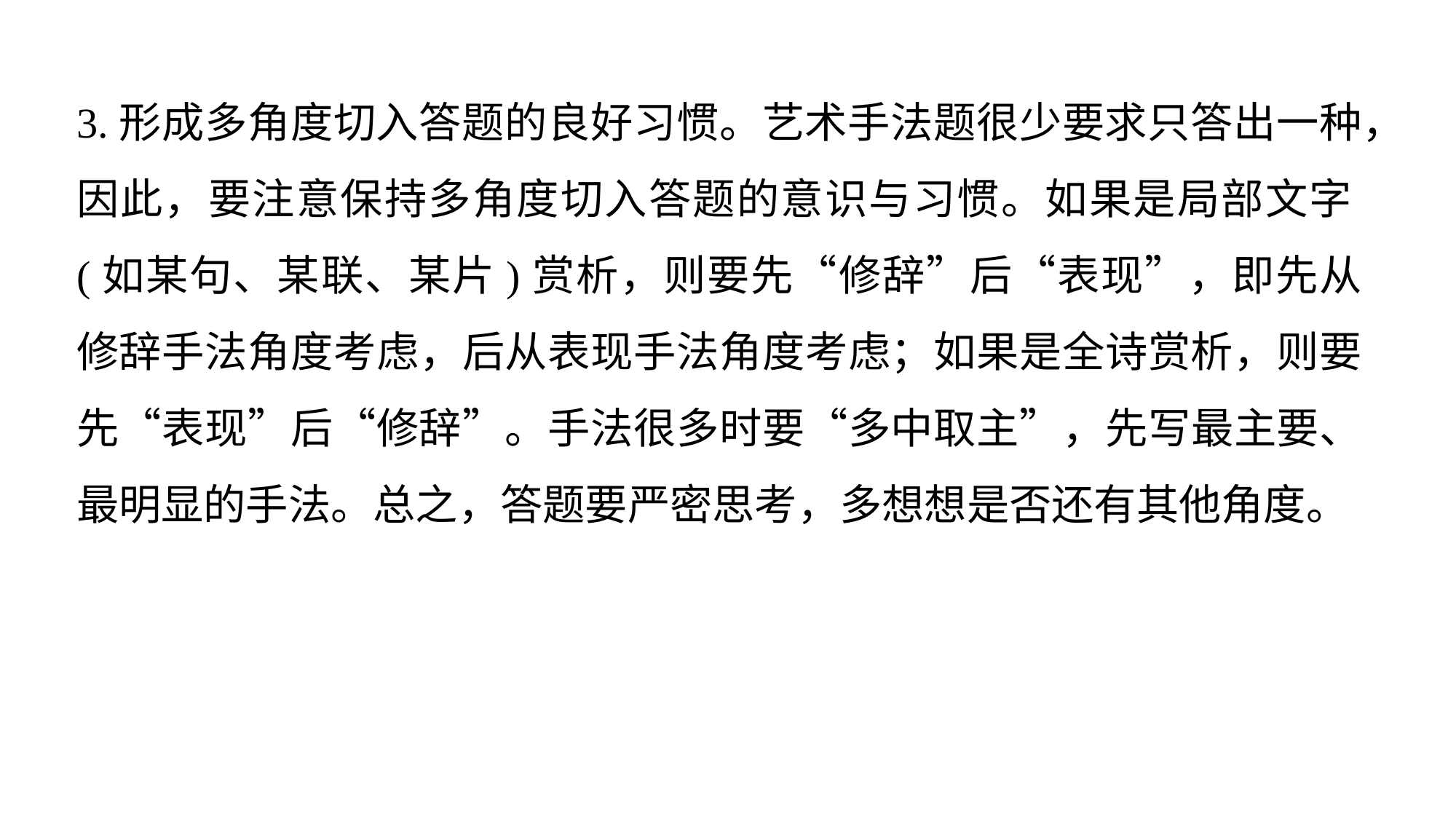

3.形成多角度切入答题的良好习惯。艺术手法题很少要求只答出一种，因此，要注意保持多角度切入答题的意识与习惯。如果是局部文字(如某句、某联、某片)赏析，则要先“修辞”后“表现”，即先从修辞手法角度考虑，后从表现手法角度考虑；如果是全诗赏析，则要先“表现”后“修辞”。手法很多时要“多中取主”，先写最主要、最明显的手法。总之，答题要严密思考，多想想是否还有其他角度。